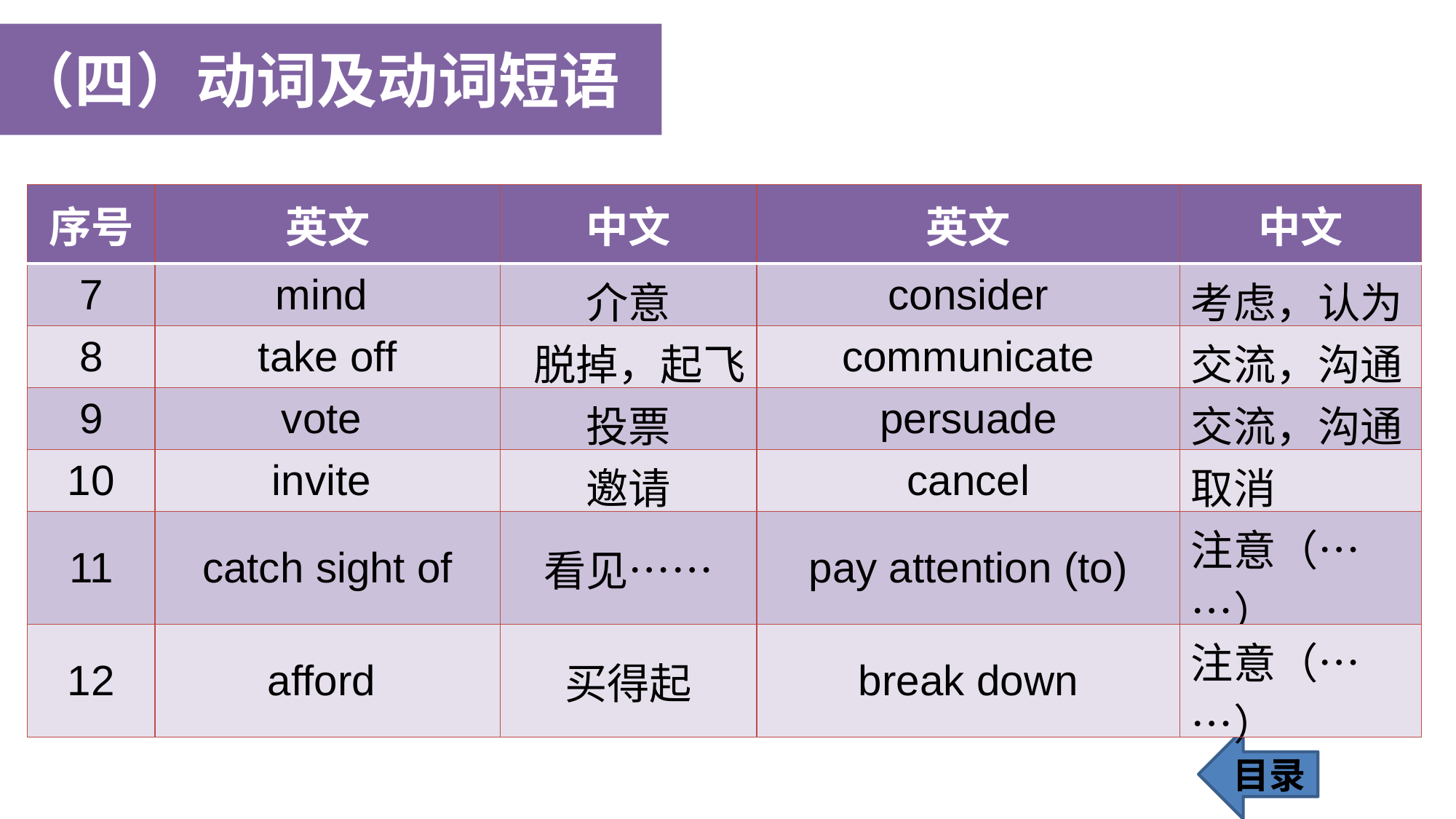

（四）动词及动词短语
| 序号 | 英文 | 中文 | 英文 | 中文 |
| --- | --- | --- | --- | --- |
| 7 | mind | 介意 | consider | 考虑，认为 |
| 8 | take off | 脱掉，起飞 | communicate | 交流，沟通 |
| 9 | vote | 投票 | persuade | 交流，沟通 |
| 10 | invite | 邀请 | cancel | 取消 |
| 11 | catch sight of | 看见…… | pay attention (to) | 注意（……） |
| 12 | afford | 买得起 | break down | 注意（……） |
目录
123